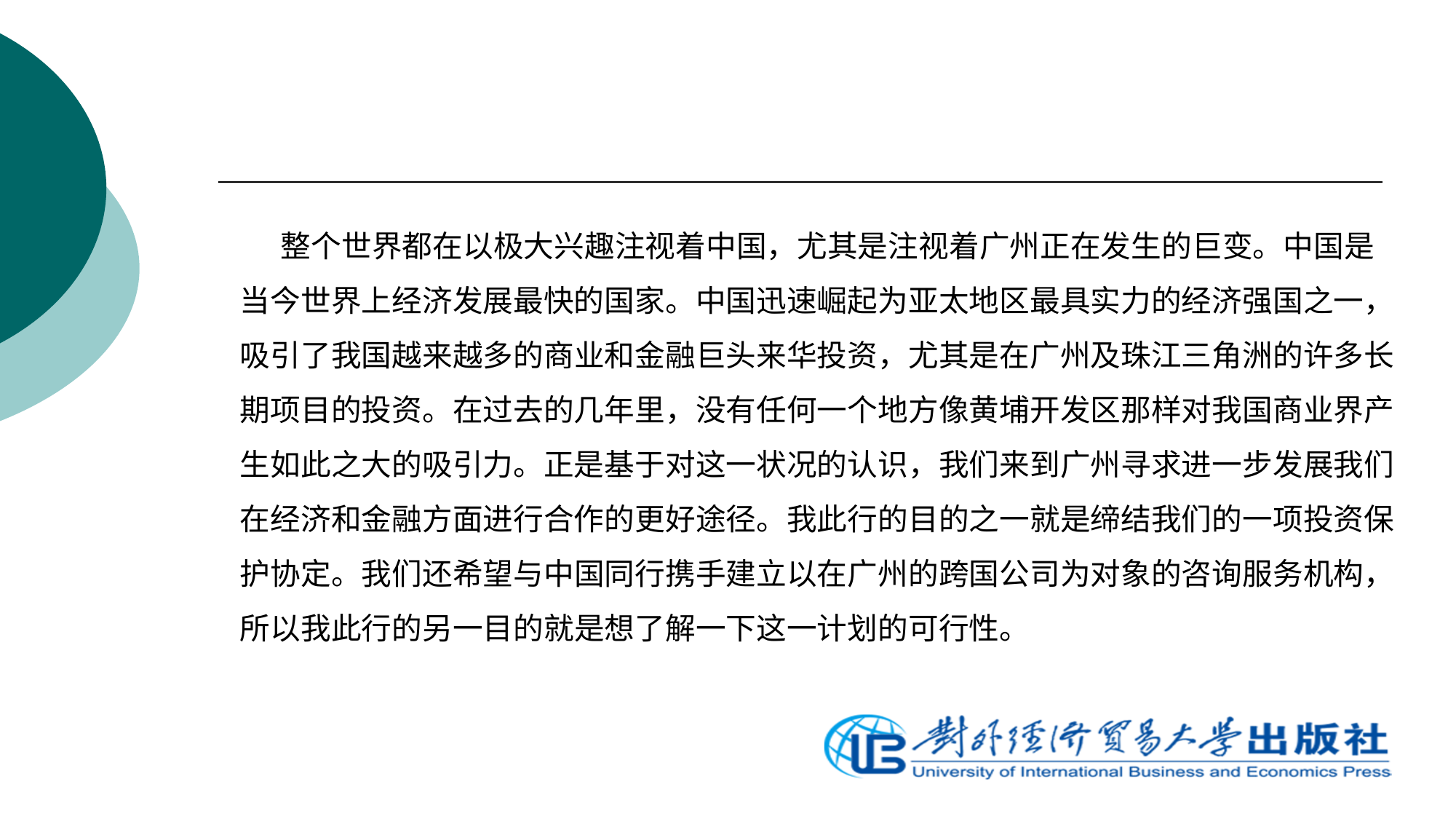

#
	     整个世界都在以极大兴趣注视着中国，尤其是注视着广州正在发生的巨变。中国是当今世界上经济发展最快的国家。中国迅速崛起为亚太地区最具实力的经济强国之一，吸引了我国越来越多的商业和金融巨头来华投资，尤其是在广州及珠江三角洲的许多长期项目的投资。在过去的几年里，没有任何一个地方像黄埔开发区那样对我国商业界产生如此之大的吸引力。正是基于对这一状况的认识，我们来到广州寻求进一步发展我们在经济和金融方面进行合作的更好途径。我此行的目的之一就是缔结我们的一项投资保护协定。我们还希望与中国同行携手建立以在广州的跨国公司为对象的咨询服务机构，所以我此行的另一目的就是想了解一下这一计划的可行性。